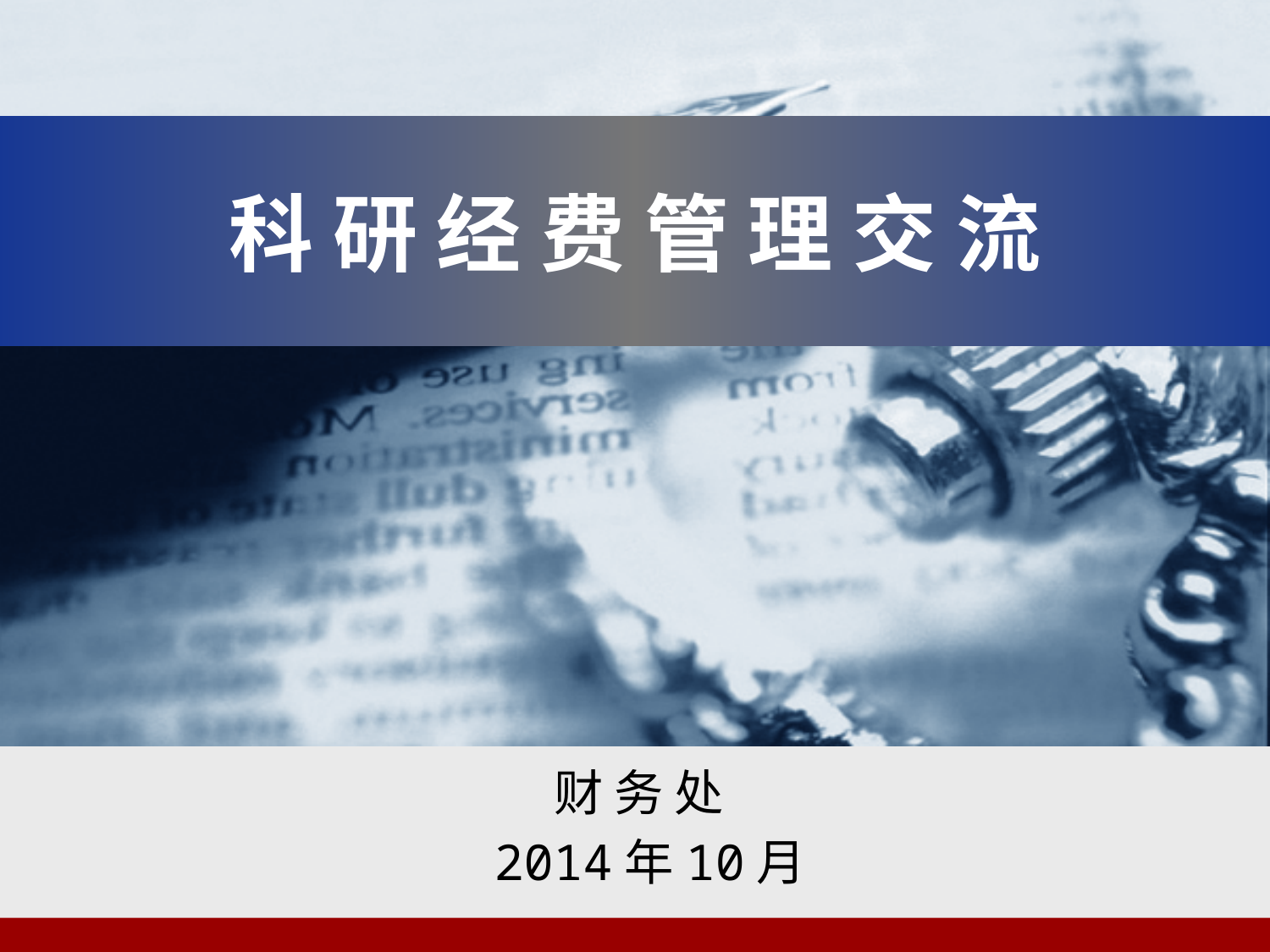

科 研 经 费 管 理 交 流
财 务 处
2014年10月